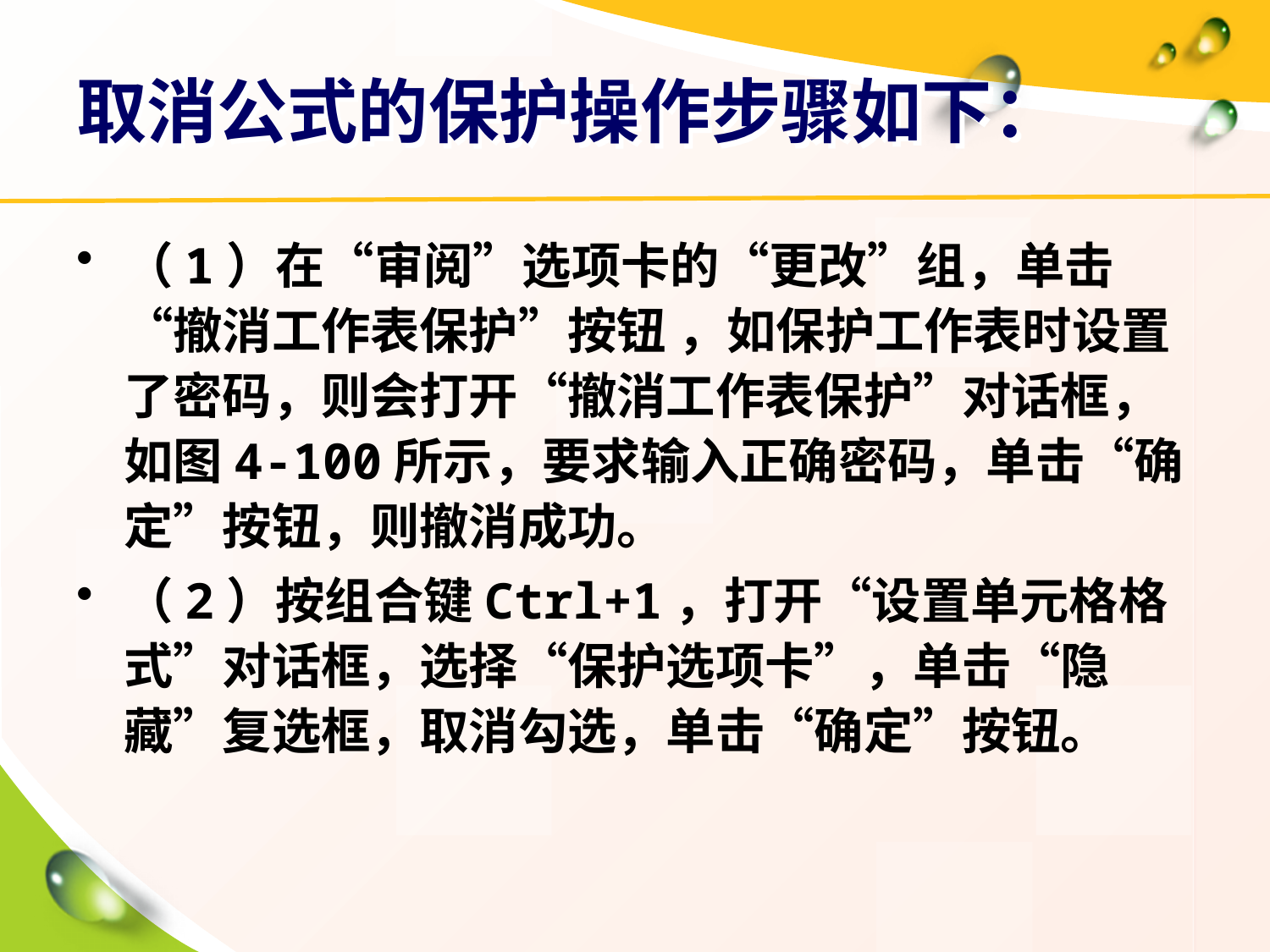

# 取消公式的保护操作步骤如下：
（1）在“审阅”选项卡的“更改”组，单击“撤消工作表保护”按钮 ，如保护工作表时设置了密码，则会打开“撤消工作表保护”对话框，如图4-100所示，要求输入正确密码，单击“确定”按钮，则撤消成功。
（2）按组合键Ctrl+1，打开“设置单元格格式”对话框，选择“保护选项卡”，单击“隐藏”复选框，取消勾选，单击“确定”按钮。